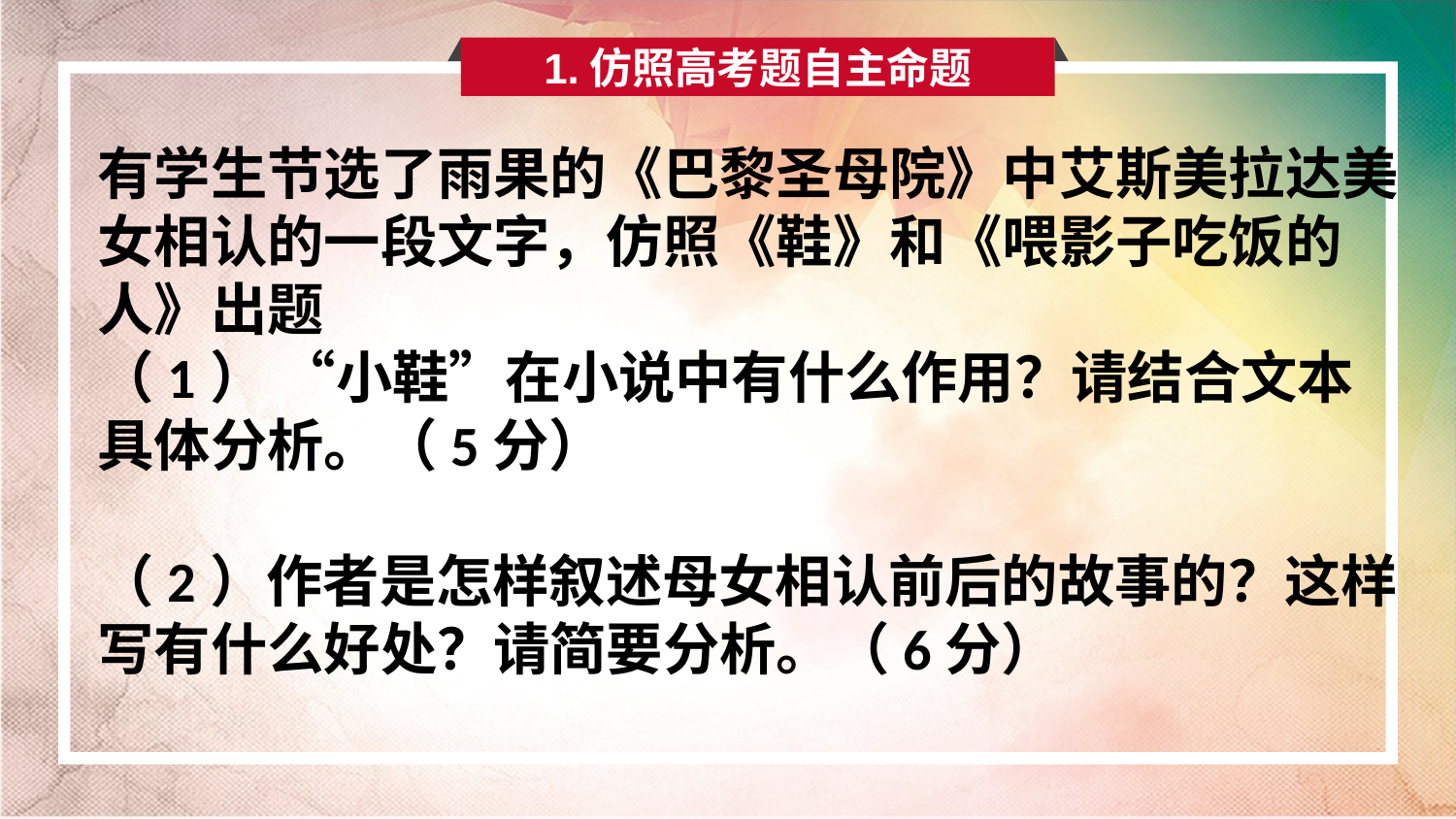

1.仿照高考题自主命题

有学生节选了雨果的《巴黎圣母院》中艾斯美拉达美女相认的一段文字，仿照《鞋》和《喂影子吃饭的人》出题
（1） “小鞋”在小说中有什么作用？请结合文本具体分析。（5分）

（2）作者是怎样叙述母女相认前后的故事的？这样写有什么好处？请简要分析。（6分）